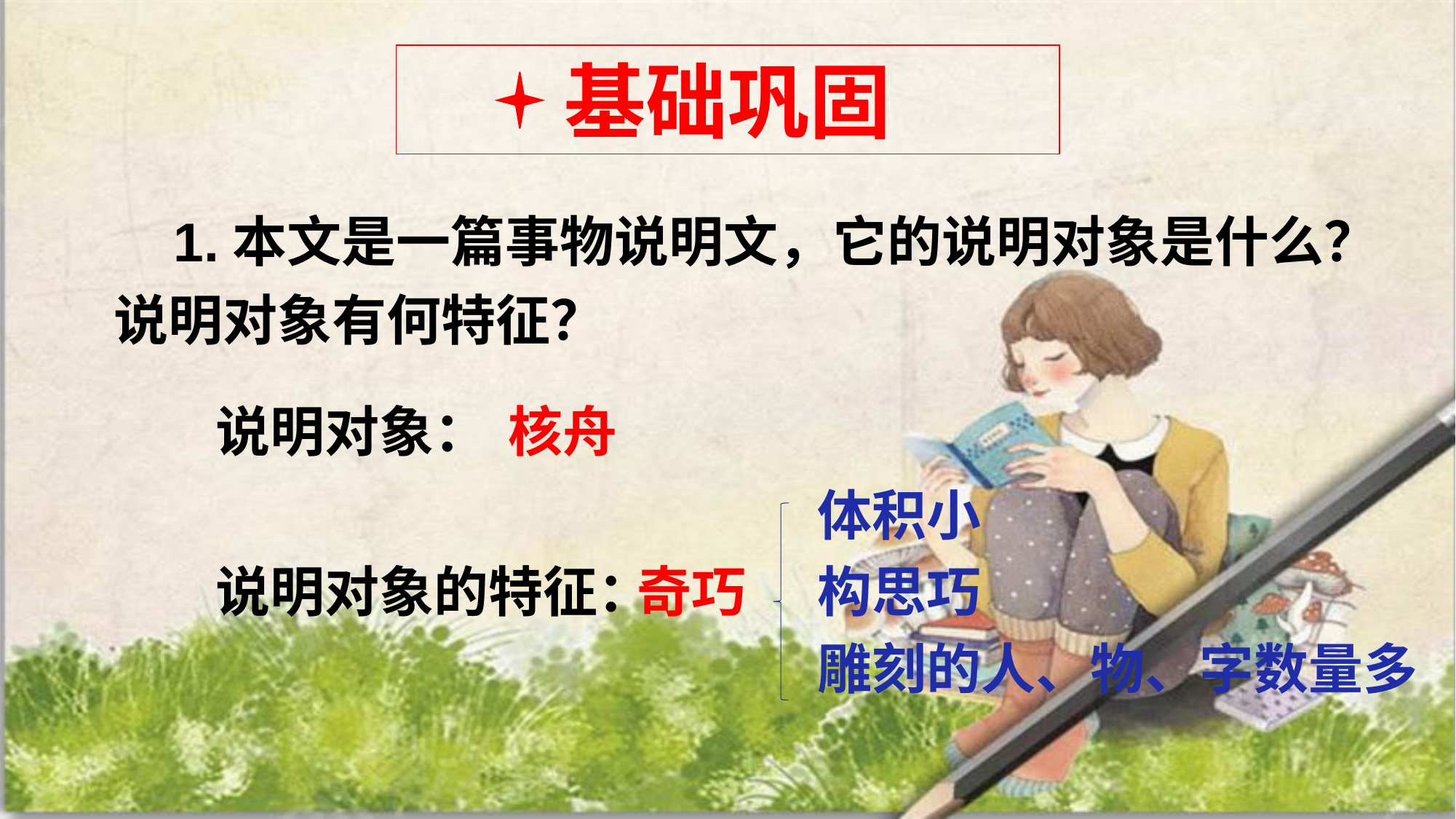

基础巩固

    1.本文是一篇事物说明文，它的说明对象是什么？说明对象有何特征？
说明对象：
核舟
体积小

说明对象的特征：
奇巧
构思巧
雕刻的人、物、字数量多